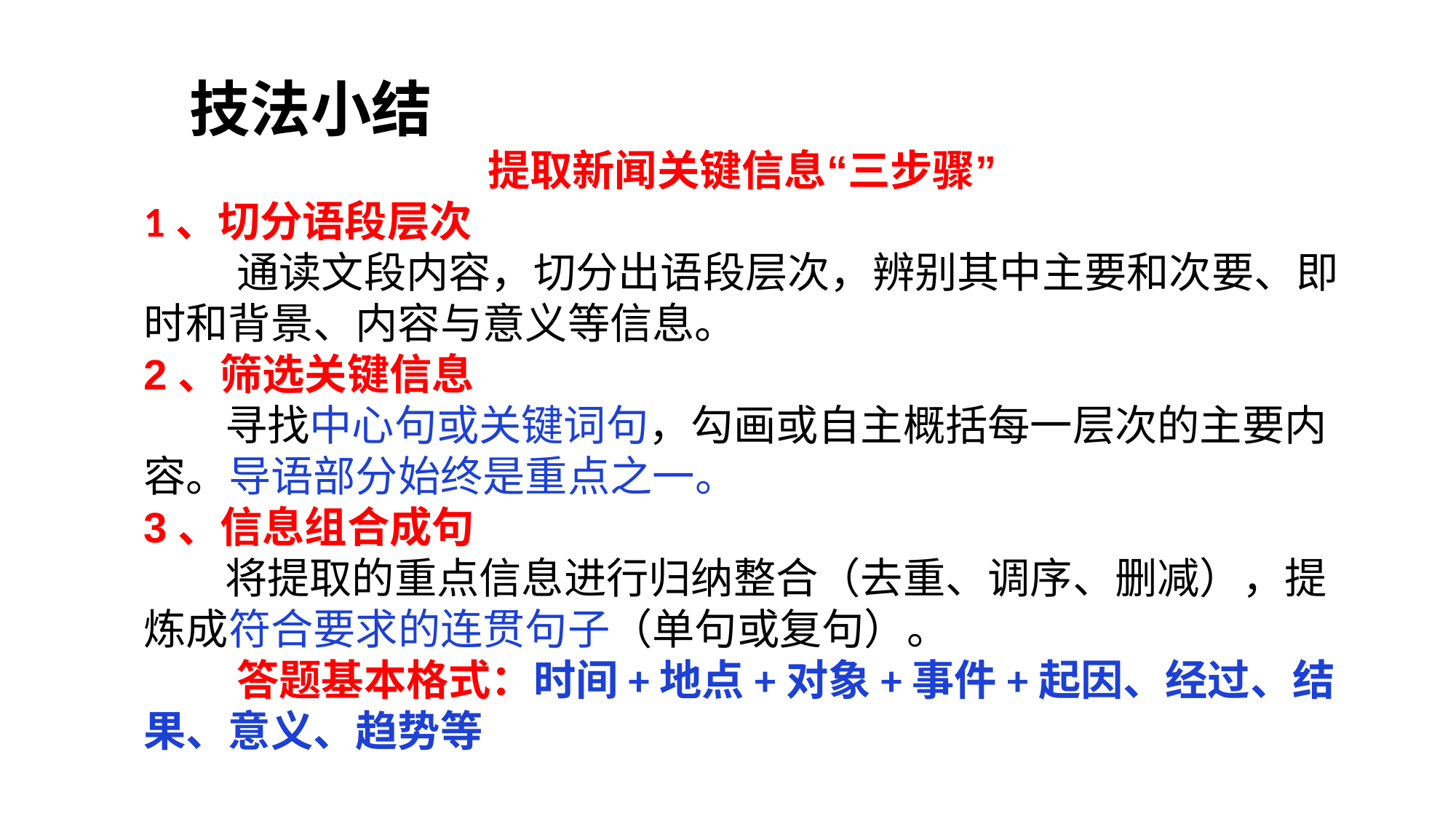

技法小结
提取新闻关键信息“三步骤”
1、切分语段层次
       通读文段内容，切分出语段层次，辨别其中主要和次要、即时和背景、内容与意义等信息。
2、筛选关键信息
      寻找中心句或关键词句，勾画或自主概括每一层次的主要内容。导语部分始终是重点之一。
3、信息组合成句
      将提取的重点信息进行归纳整合（去重、调序、删减），提炼成符合要求的连贯句子（单句或复句）。
       答题基本格式：时间+地点+对象+事件+起因、经过、结果、意义、趋势等